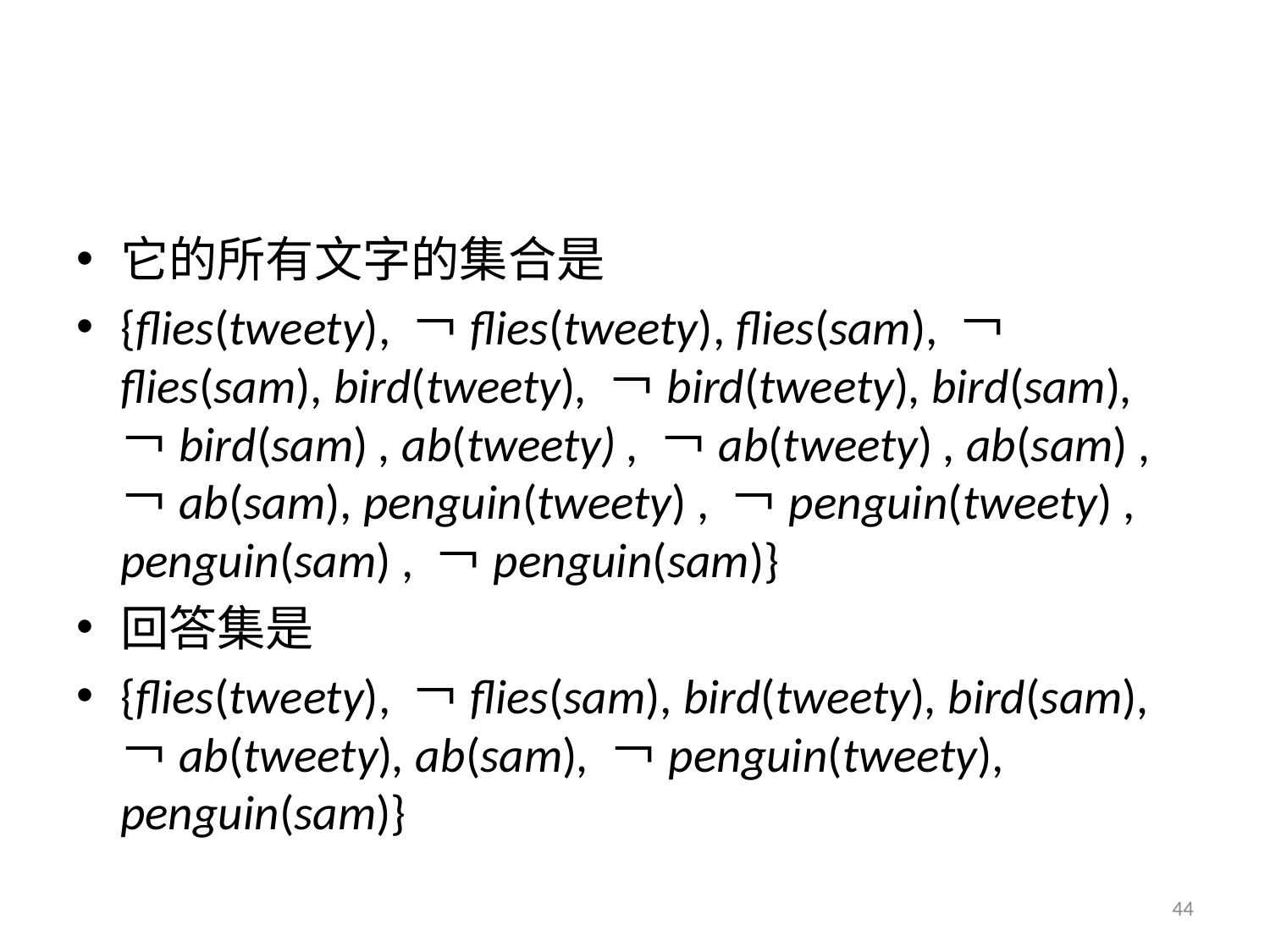

#
它的所有文字的集合是
{flies(tweety), ￢flies(tweety), flies(sam), ￢flies(sam), bird(tweety), ￢bird(tweety), bird(sam), ￢bird(sam) , ab(tweety) , ￢ab(tweety) , ab(sam) , ￢ab(sam), penguin(tweety) , ￢penguin(tweety) , penguin(sam) , ￢penguin(sam)}
回答集是
{flies(tweety), ￢flies(sam), bird(tweety), bird(sam),￢ab(tweety), ab(sam), ￢penguin(tweety), penguin(sam)}
44